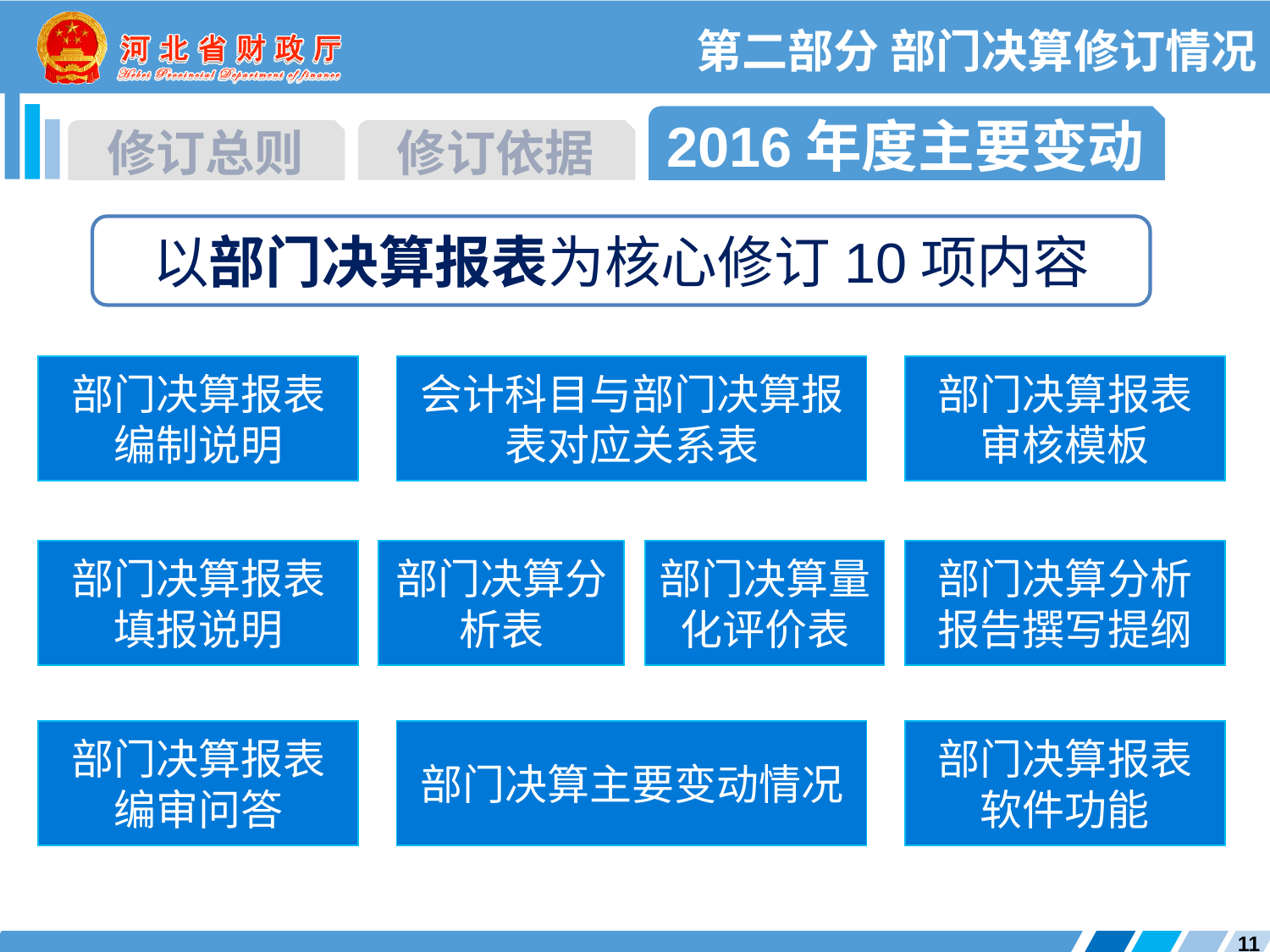

第二部分 部门决算修订情况
2016年度主要变动
修订总则
修订依据
以部门决算报表为核心修订10项内容
部门决算报表编制说明
会计科目与部门决算报表对应关系表
部门决算报表审核模板
部门决算报表填报说明
部门决算分析表
部门决算量化评价表
部门决算分析报告撰写提纲
部门决算报表编审问答
部门决算主要变动情况
部门决算报表软件功能
11